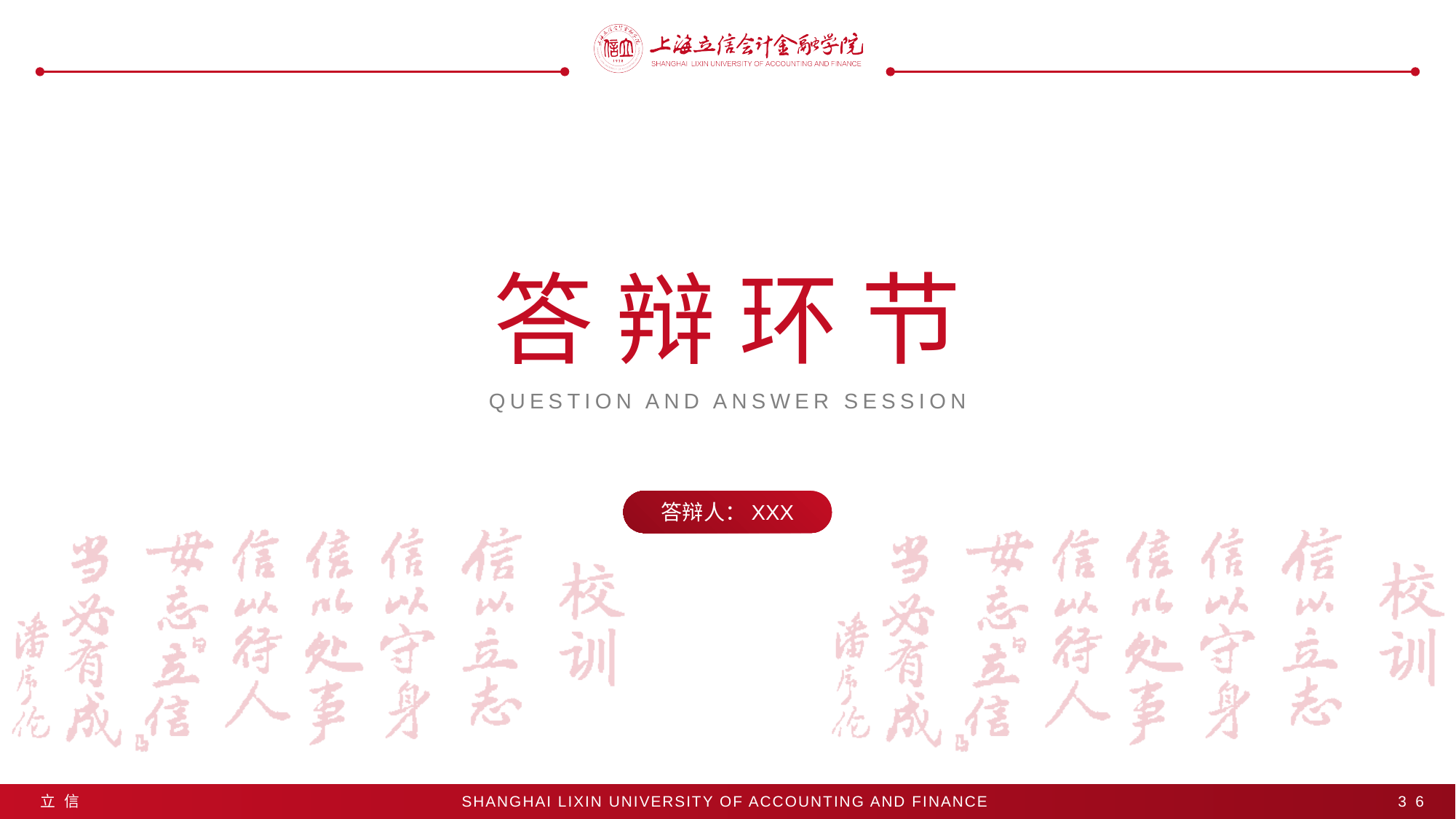

答辩环节
QUESTION AND ANSWER SESSION
答辩人：XXX

36